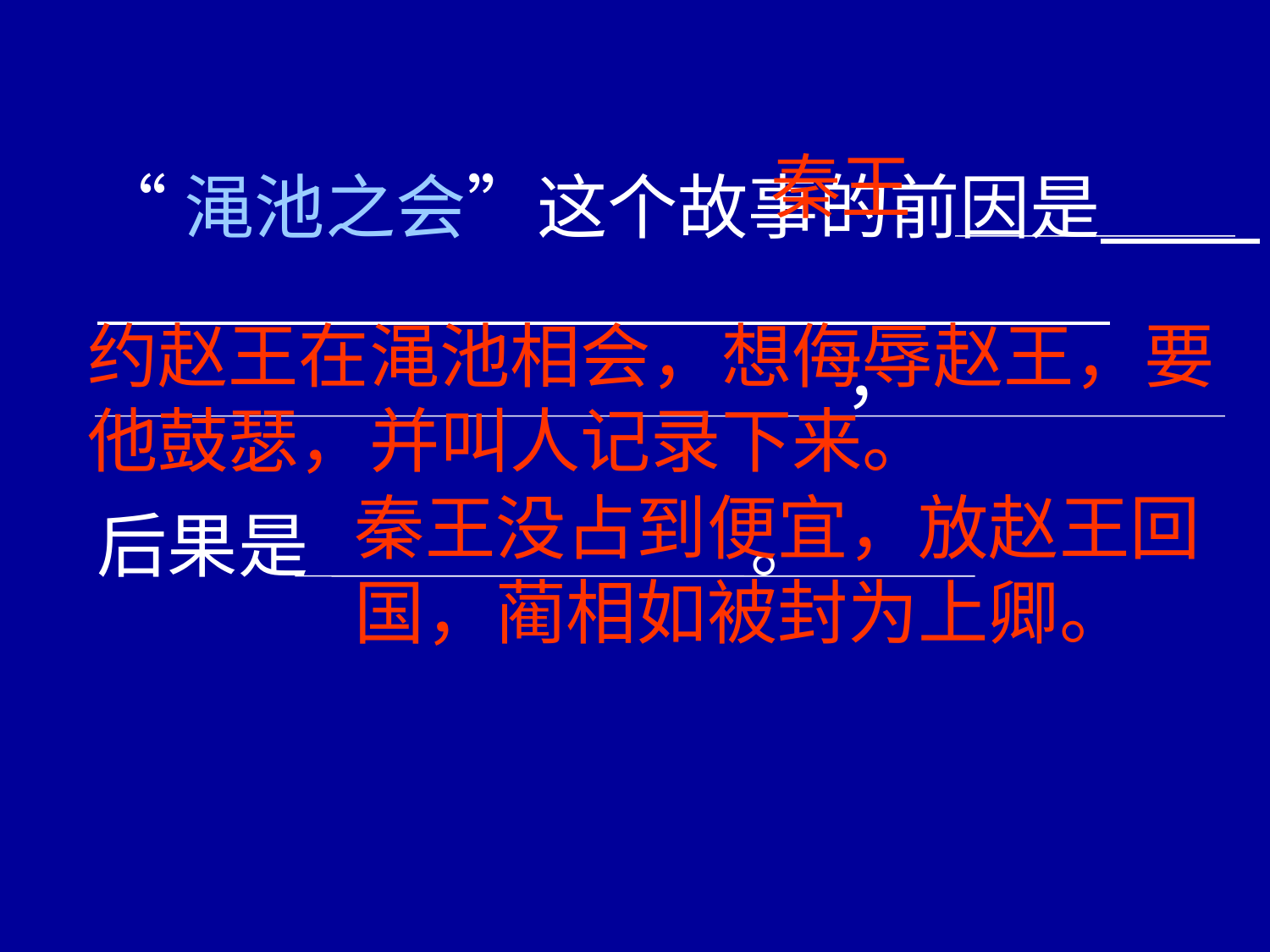

秦王

约赵王在渑池相会，想侮辱赵王，要他鼓瑟，并叫人记录下来。
“渑池之会”这个故事的前因是

                                              ，

后果是                            。

秦王没占到便宜，放赵王回国，蔺相如被封为上卿。